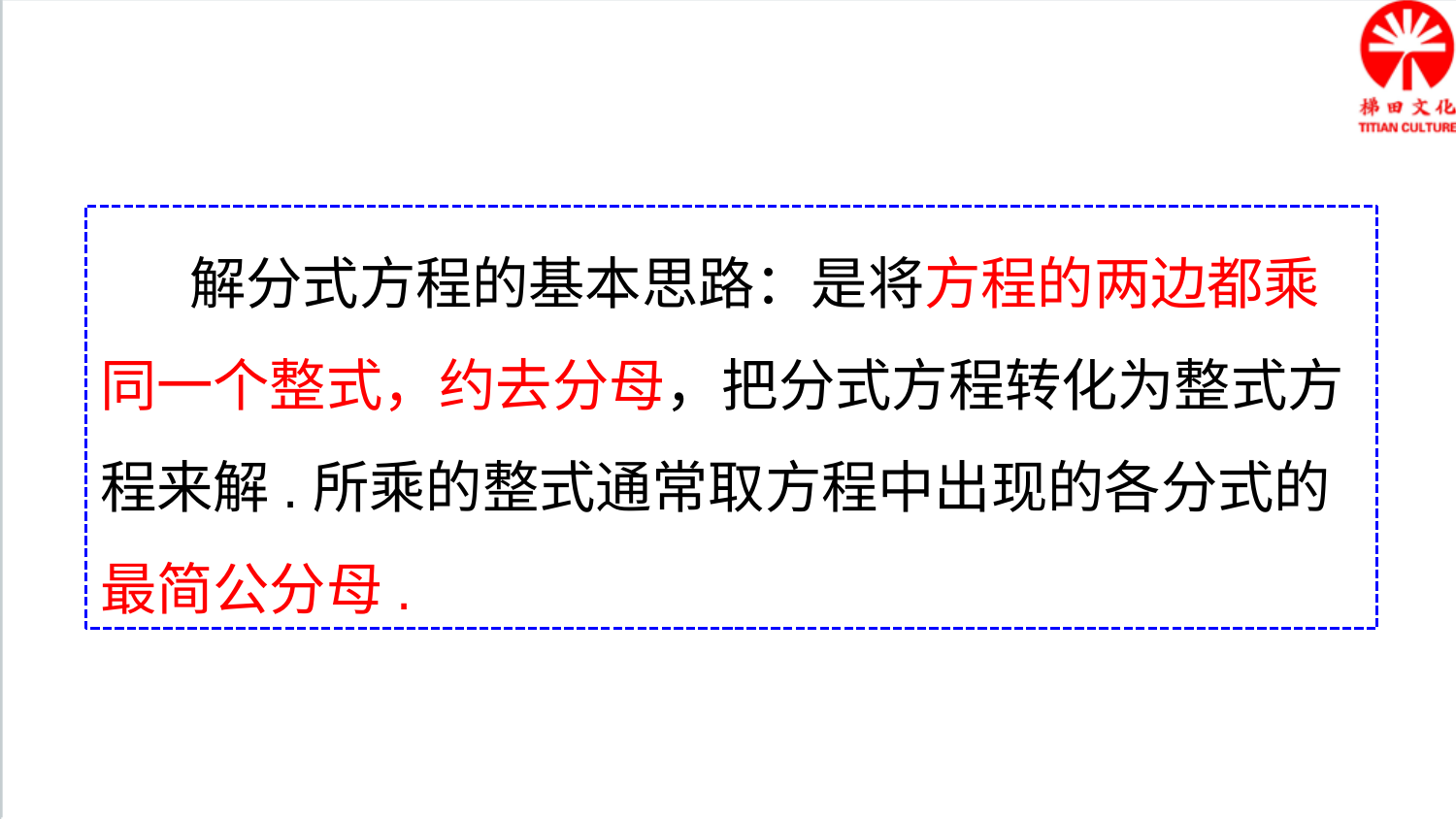

归纳总结
      解分式方程的基本思路：是将方程的两边都乘同一个整式，约去分母，把分式方程转化为整式方程来解.所乘的整式通常取方程中出现的各分式的最简公分母.